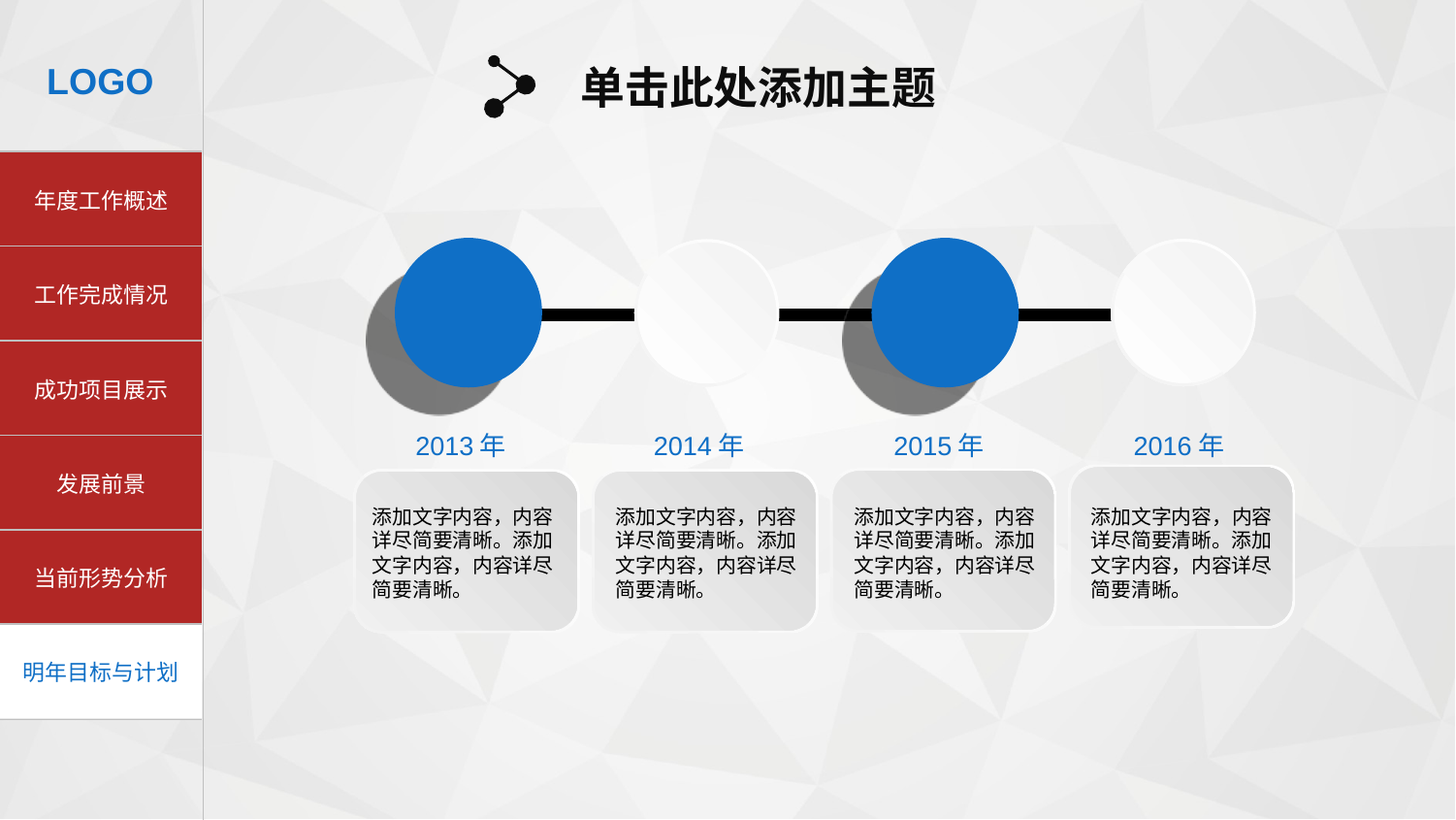

单击此处添加主题

2013年
2014年
2015年
2016年

添加文字内容，内容
详尽简要清晰。添加
文字内容，内容详尽
简要清晰。
添加文字内容，内容
详尽简要清晰。添加
文字内容，内容详尽
简要清晰。
添加文字内容，内容
详尽简要清晰。添加
文字内容，内容详尽
简要清晰。
添加文字内容，内容
详尽简要清晰。添加
文字内容，内容详尽
简要清晰。
延时符